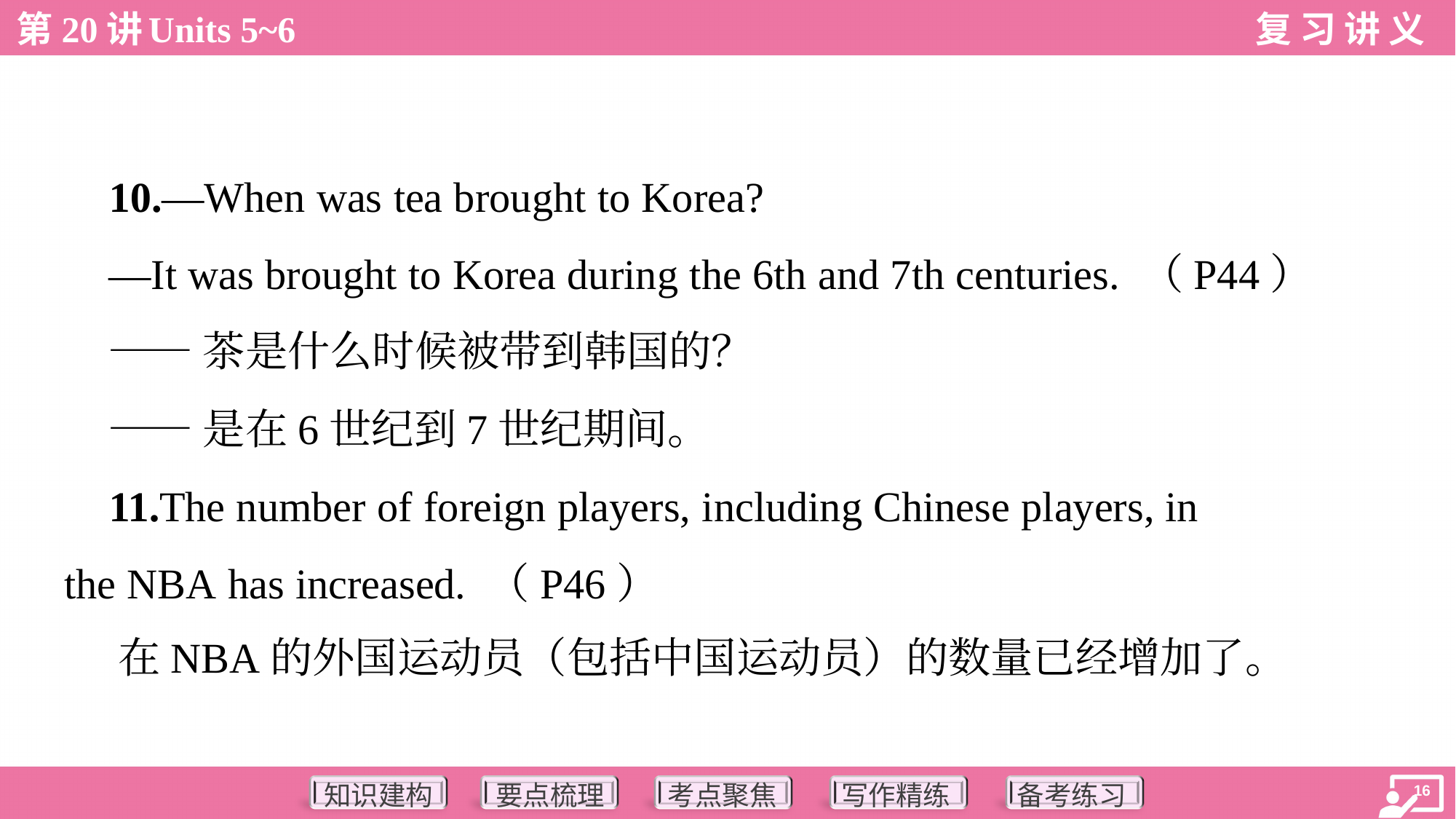

10.—When was tea brought to Korea?
    —It was brought to Korea during the 6th and 7th centuries. （P44）
    ——茶是什么时候被带到韩国的？
    ——是在6世纪到7世纪期间。
    11.The number of foreign players, including Chinese players, in
the NBA has increased. （P46）
    在NBA的外国运动员（包括中国运动员）的数量已经增加了。